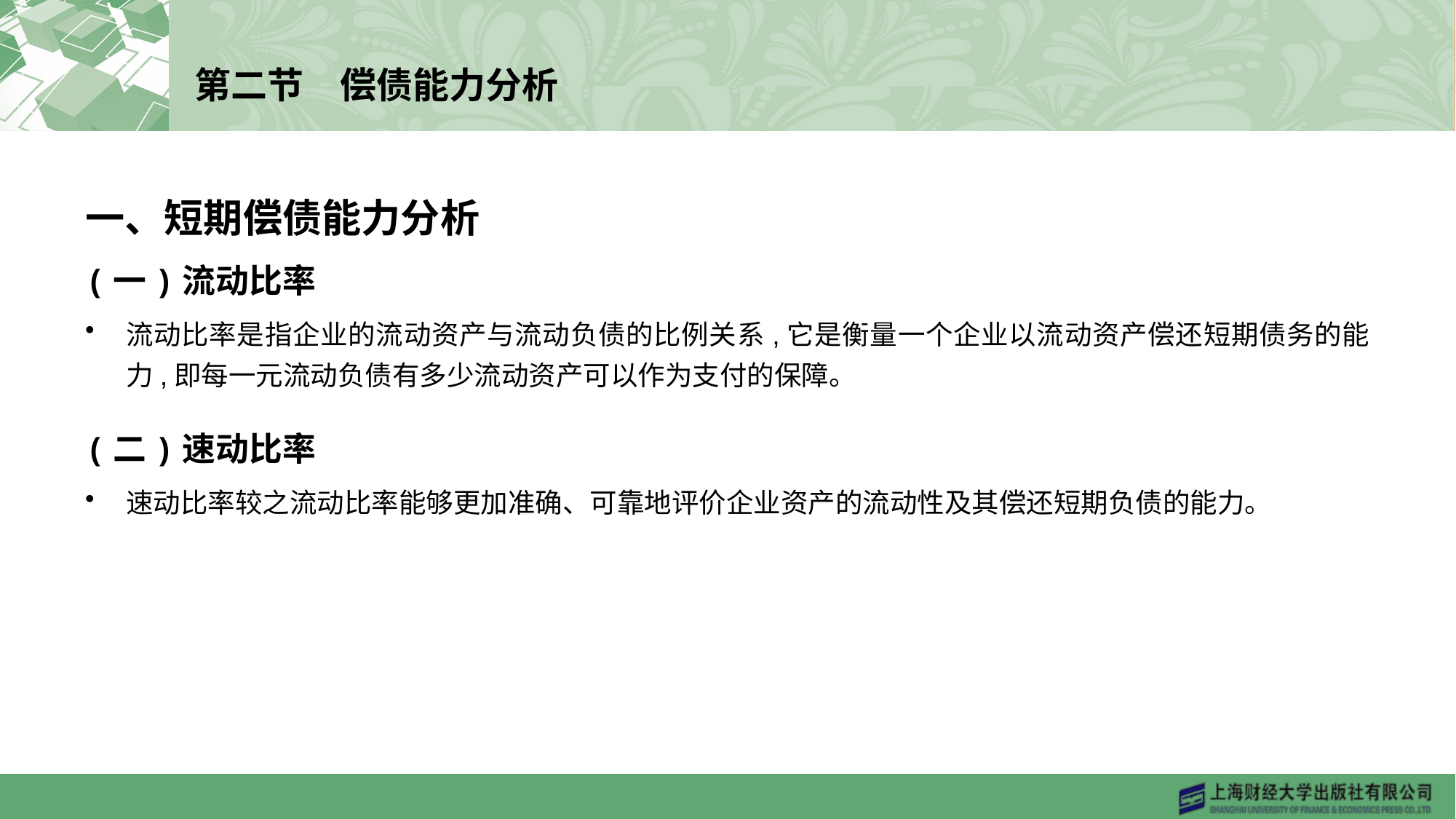

# 第二节　偿债能力分析
一、短期偿债能力分析
(一)流动比率
流动比率是指企业的流动资产与流动负债的比例关系,它是衡量一个企业以流动资产偿还短期债务的能力,即每一元流动负债有多少流动资产可以作为支付的保障。
(二)速动比率
速动比率较之流动比率能够更加准确、可靠地评价企业资产的流动性及其偿还短期负债的能力。